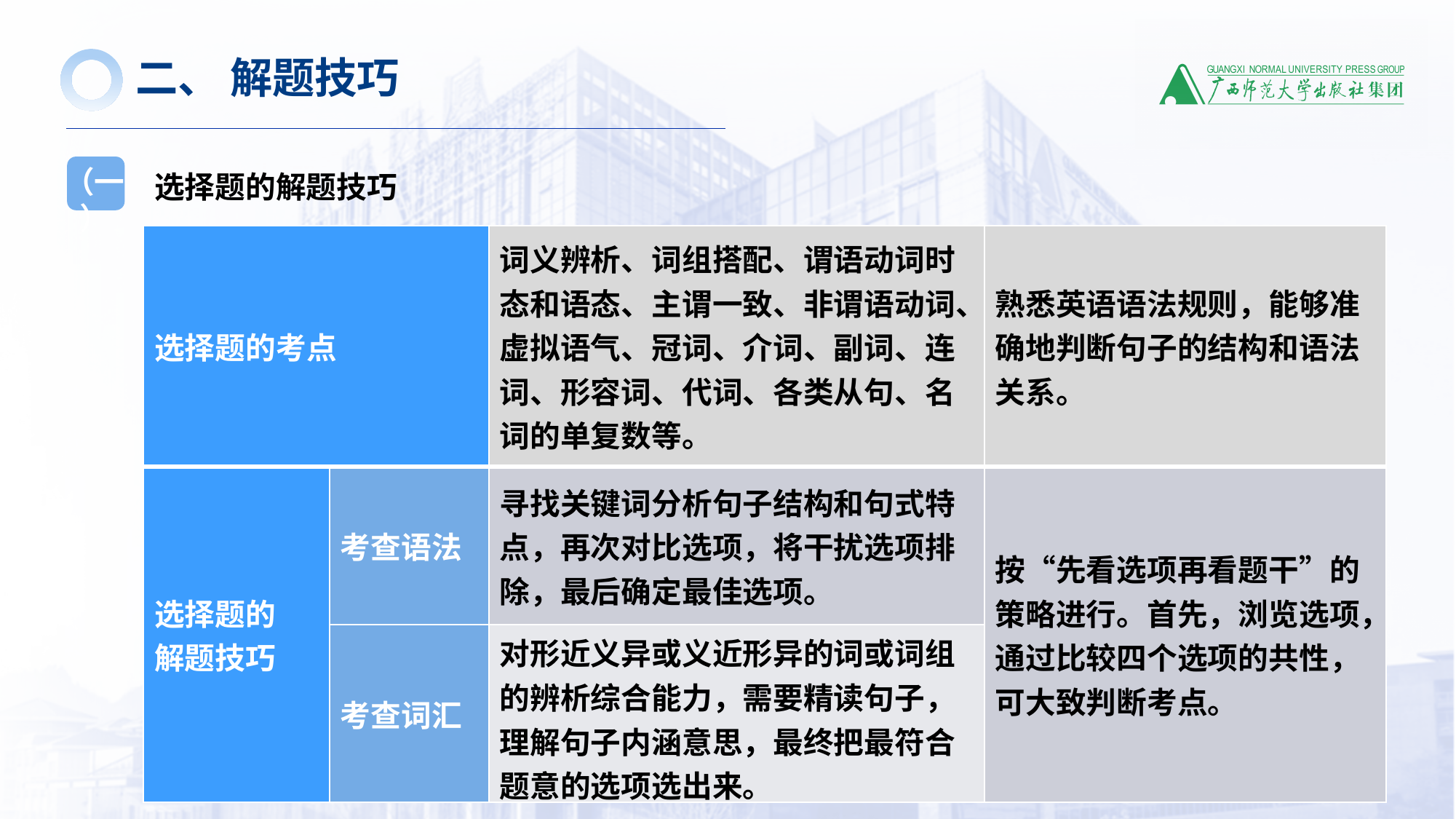

二、 解题技巧

选择题的解题技巧
（一）

| 选择题的考点 |  | 词义辨析、词组搭配、谓语动词时态和语态、主谓一致、非谓语动词、虚拟语气、冠词、介词、副词、连词、形容词、代词、各类从句、名词的单复数等。 | 熟悉英语语法规则，能够准确地判断句子的结构和语法关系。 |
| --- | --- | --- | --- |
| 选择题的 解题技巧 | 考查语法 | 寻找关键词分析句子结构和句式特点，再次对比选项，将干扰选项排除，最后确定最佳选项。 | 按“先看选项再看题干”的策略进行。首先，浏览选项，通过比较四个选项的共性，可大致判断考点。 |
|  | 考查词汇 | 对形近义异或义近形异的词或词组的辨析综合能力，需要精读句子，理解句子内涵意思，最终把最符合题意的选项选出来。 |  |